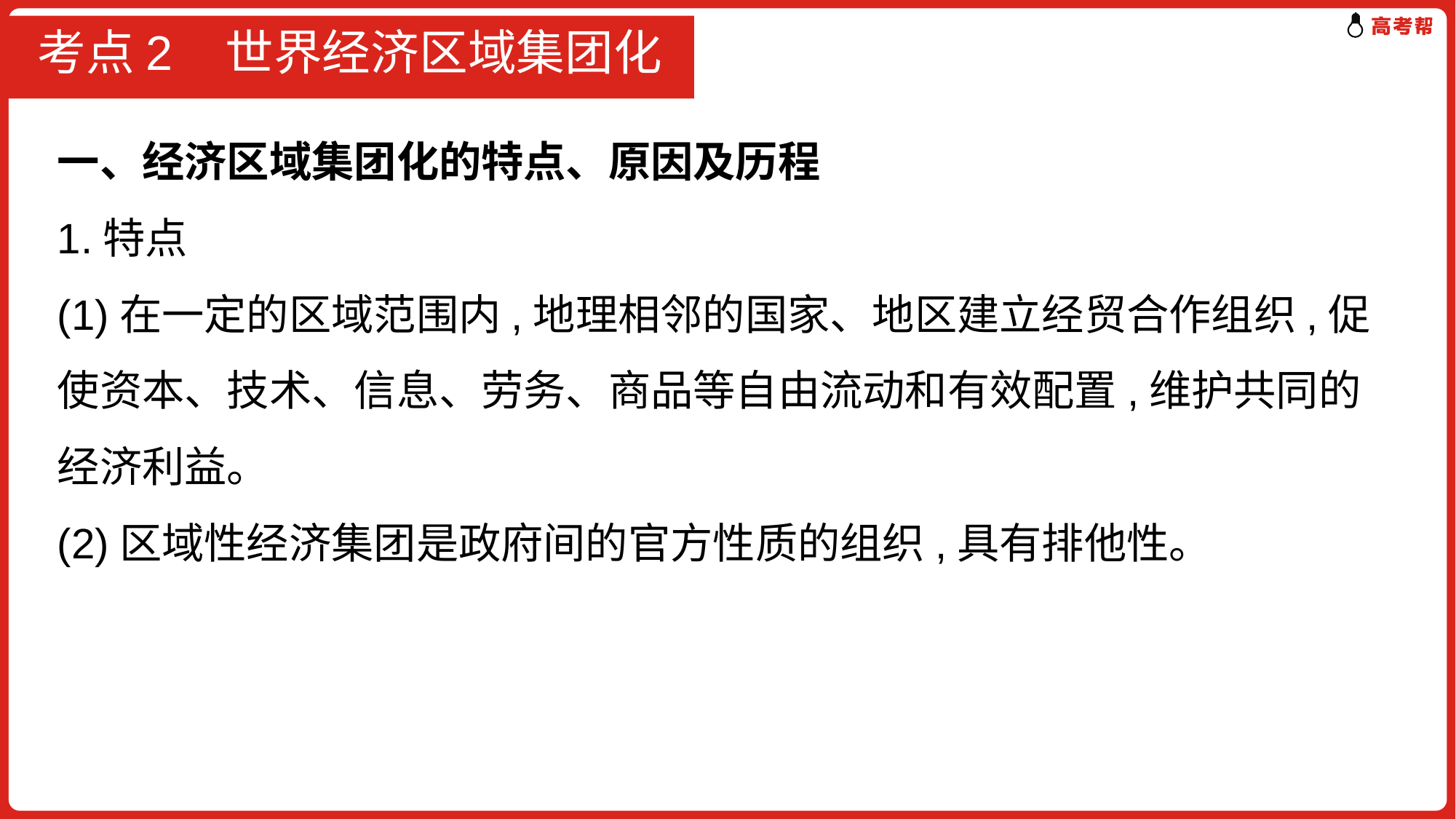

# 考点2   世界经济区域集团化
一、经济区域集团化的特点、原因及历程
1.特点
(1)在一定的区域范围内,地理相邻的国家、地区建立经贸合作组织,促使资本、技术、信息、劳务、商品等自由流动和有效配置,维护共同的经济利益。
(2)区域性经济集团是政府间的官方性质的组织,具有排他性。